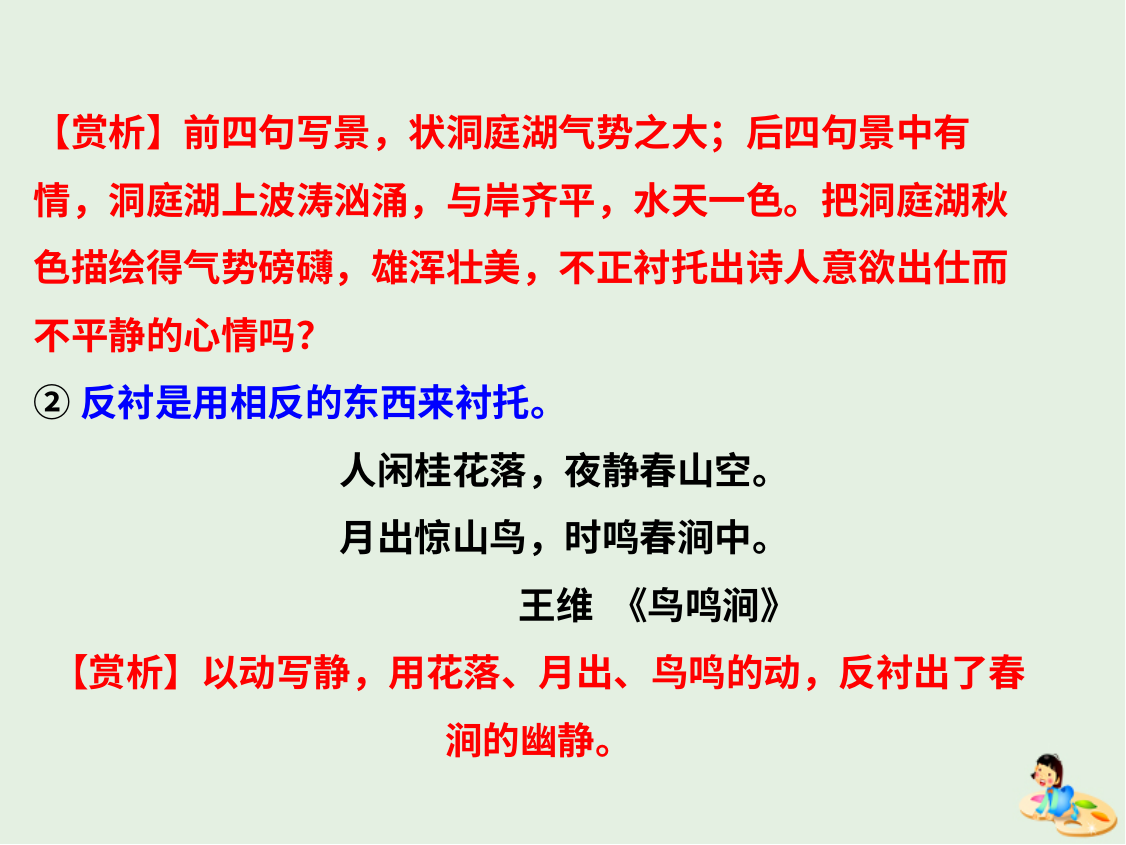

【赏析】前四句写景，状洞庭湖气势之大；后四句景中有情，洞庭湖上波涛汹涌，与岸齐平，水天一色。把洞庭湖秋色描绘得气势磅礴，雄浑壮美，不正衬托出诗人意欲出仕而不平静的心情吗？
②反衬是用相反的东西来衬托。
     人闲桂花落，夜静春山空。
     月出惊山鸟，时鸣春涧中。
                           王维  《鸟鸣涧》
【赏析】以动写静，用花落、月出、鸟鸣的动，反衬出了春涧的幽静。